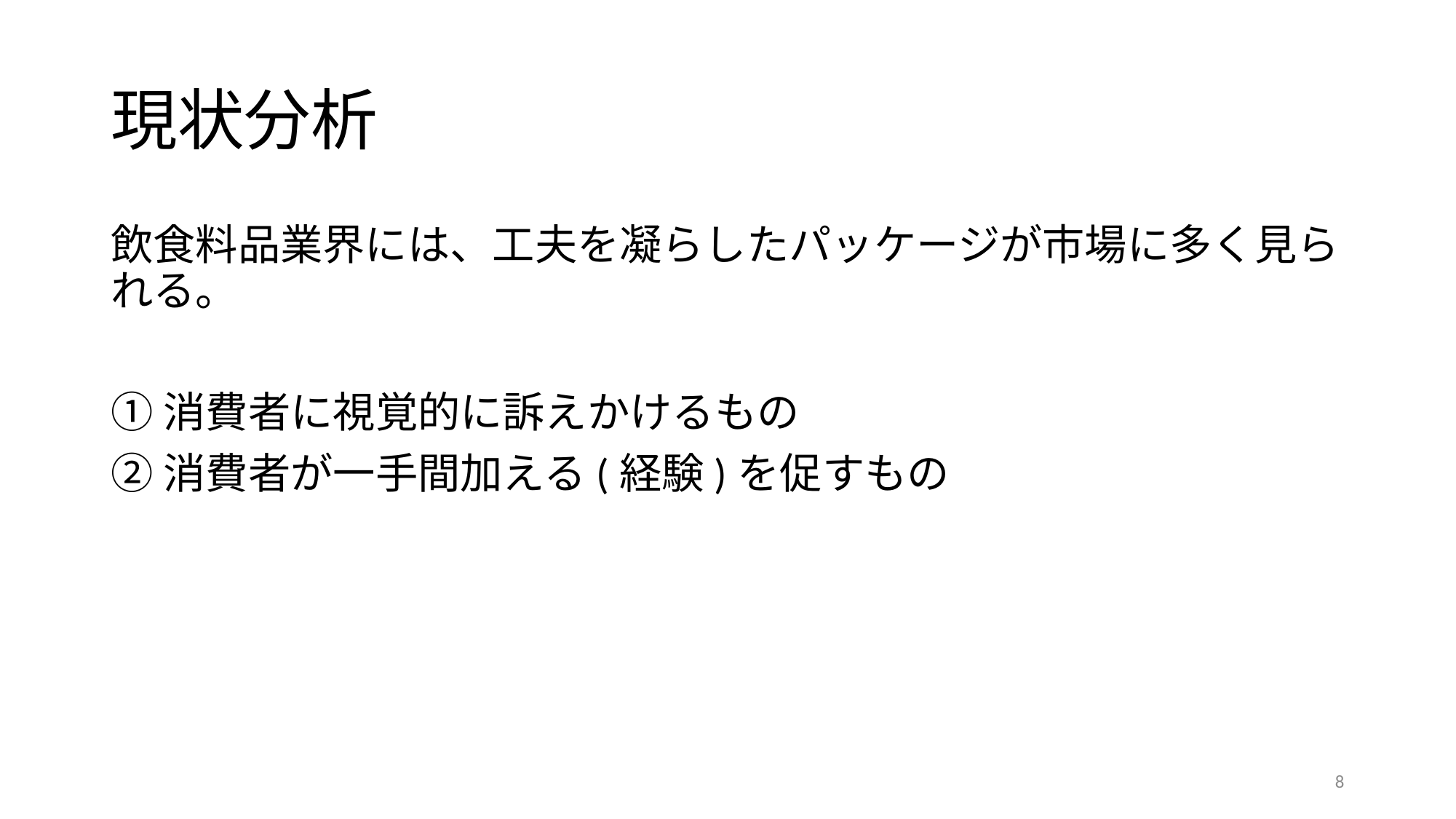

# 現状分析
飲食料品業界には、工夫を凝らしたパッケージが市場に多く見られる。

①消費者に視覚的に訴えかけるもの
②消費者が一手間加える(経験)を促すもの
8